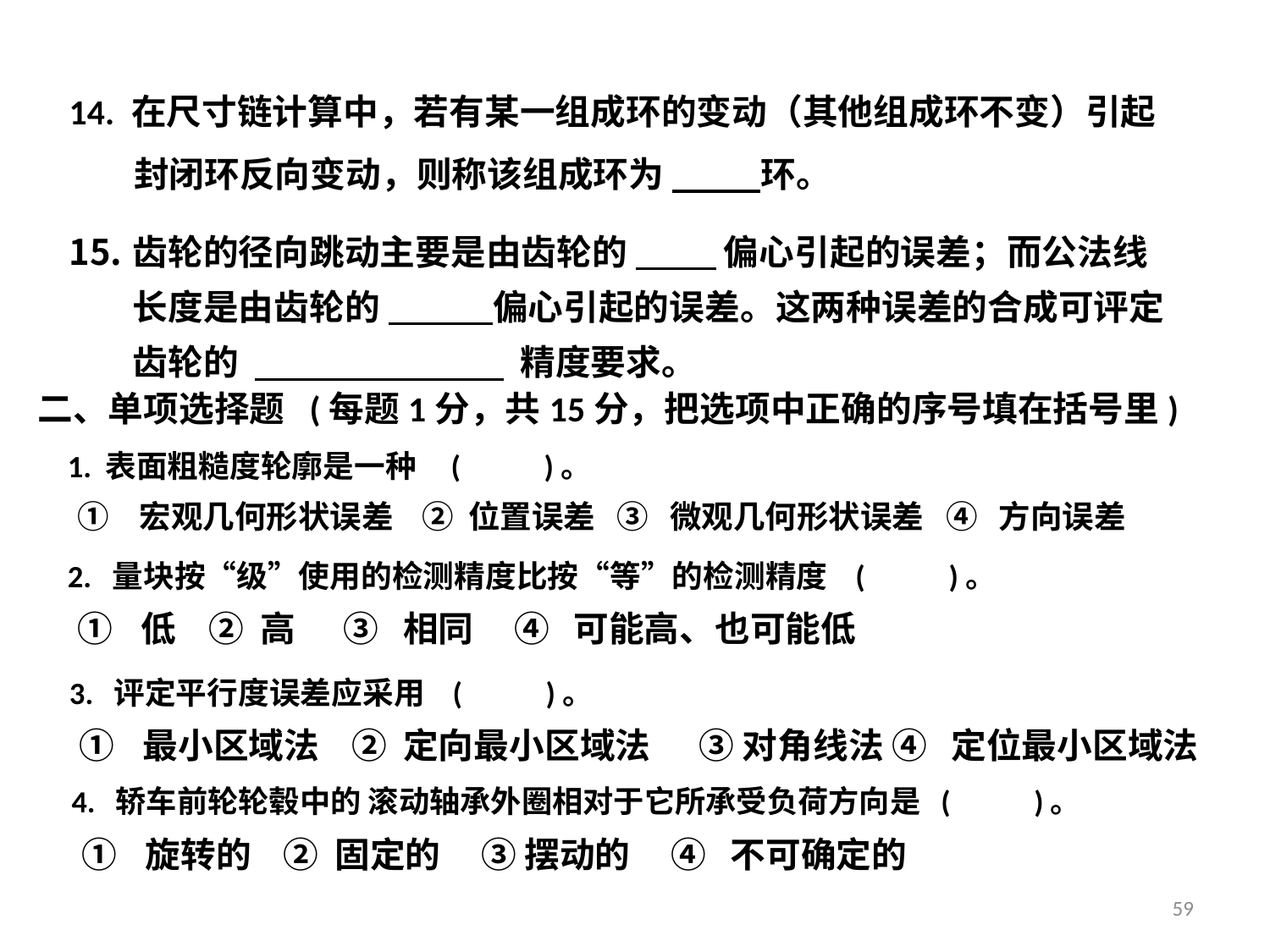

14. 在尺寸链计算中，若有某一组成环的变动（其他组成环不变）引起
       封闭环反向变动，则称该组成环为            环。
齿轮的径向跳动主要是由齿轮的            偏心引起的误差；而公法线长度是由齿轮的              偏心引起的误差。这两种误差的合成可评定齿轮的                                   精度要求。

二、单项选择题  (每题1分，共15分，把选项中正确的序号填在括号里)
1. 表面粗糙度轮廓是一种    (            )。
宏观几何形状误差    ②  位置误差   ③   微观几何形状误差   ④   方向误差
2.  量块按“级”使用的检测精度比按“等”的检测精度   (            )。
低    ②  高      ③   相同     ④   可能高、也可能低
3.  评定平行度误差应采用   (            )。
最小区域法    ②  定向最小区域法      ③ 对角线法 ④   定位最小区域法
4.  轿车前轮轮毂中的 滚动轴承外圈相对于它所承受负荷方向是  (            )。
旋转的    ②  固定的     ③ 摆动的     ④   不可确定的
59